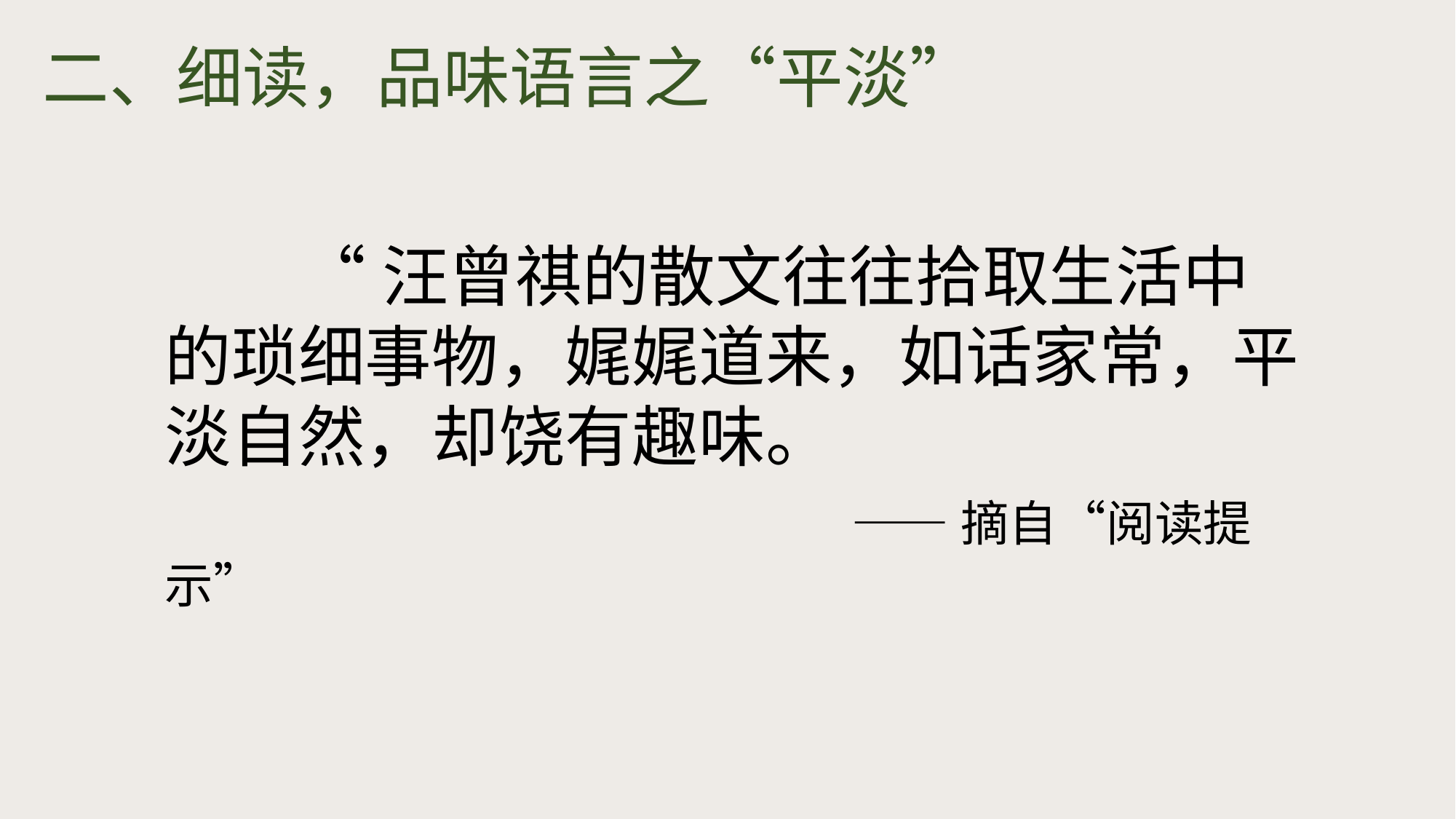

二、细读，品味语言之“平淡”
         “汪曾祺的散文往往拾取生活中的琐细事物，娓娓道来，如话家常，平淡自然，却饶有趣味。
                                                 ——摘自“阅读提示”